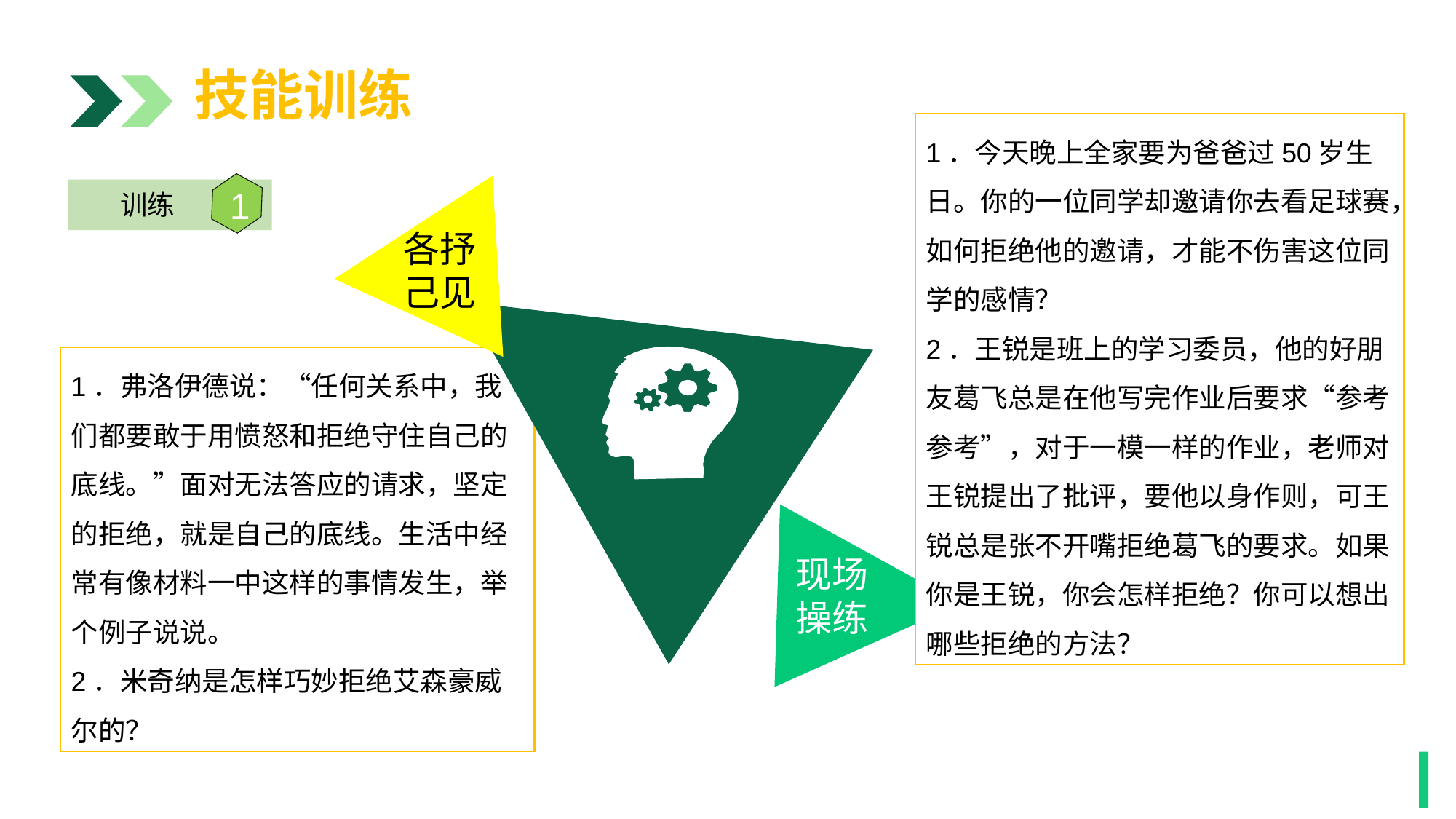

技能训练

1．今天晚上全家要为爸爸过50岁生日。你的一位同学却邀请你去看足球赛，如何拒绝他的邀请，才能不伤害这位同学的感情？
2．王锐是班上的学习委员，他的好朋友葛飞总是在他写完作业后要求“参考参考”，对于一模一样的作业，老师对王锐提出了批评，要他以身作则，可王锐总是张不开嘴拒绝葛飞的要求。如果你是王锐，你会怎样拒绝？你可以想出哪些拒绝的方法？

各抒
己见
1

训练

1．弗洛伊德说：“任何关系中，我们都要敢于用愤怒和拒绝守住自己的底线。”面对无法答应的请求，坚定的拒绝，就是自己的底线。生活中经常有像材料一中这样的事情发生，举个例子说说。
2．米奇纳是怎样巧妙拒绝艾森豪威尔的？

现场
操练
7